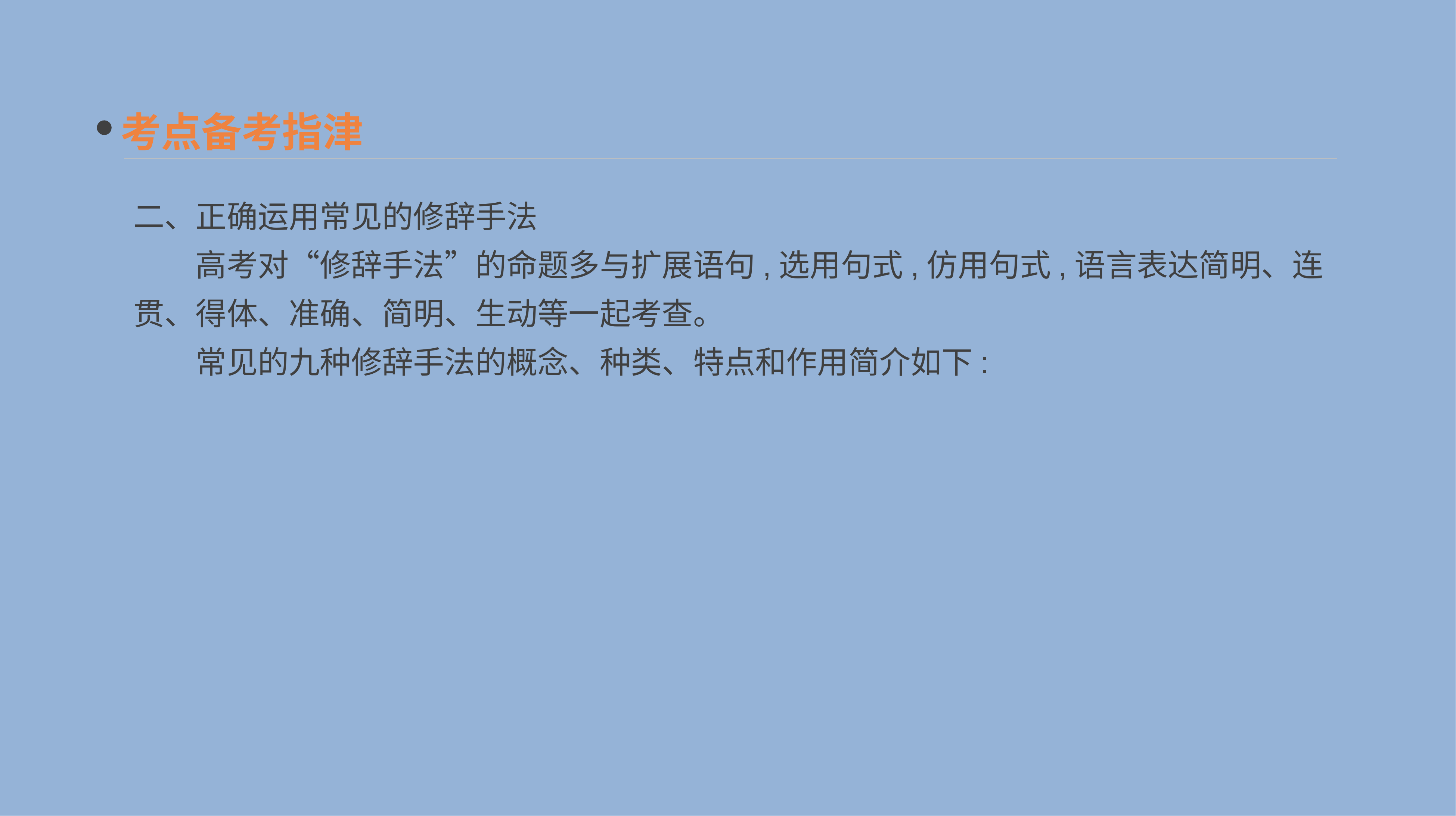

考点备考指津

二、正确运用常见的修辞手法
　　高考对“修辞手法”的命题多与扩展语句,选用句式,仿用句式,语言表达简明、连贯、得体、准确、简明、生动等一起考查。
　　常见的九种修辞手法的概念、种类、特点和作用简介如下: